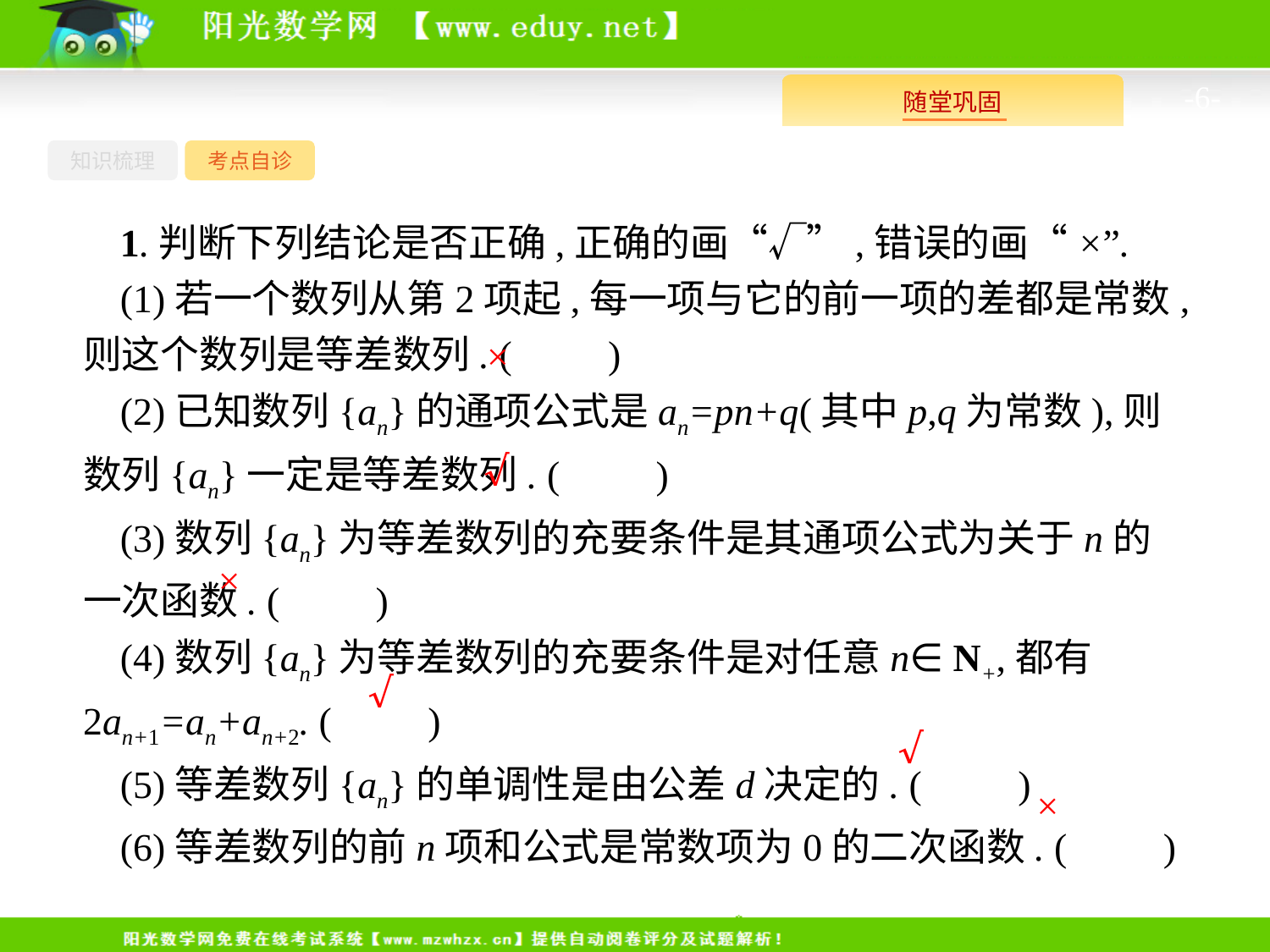

-6-
知识梳理
考点自诊
1.判断下列结论是否正确,正确的画“√”,错误的画“×”.
(1)若一个数列从第2项起,每一项与它的前一项的差都是常数,则这个数列是等差数列. (　　)
(2)已知数列{an}的通项公式是an=pn+q(其中p,q为常数),则数列{an}一定是等差数列. (　　)
(3)数列{an}为等差数列的充要条件是其通项公式为关于n的一次函数. (　　)
(4)数列{an}为等差数列的充要条件是对任意n∈ N+,都有2an+1=an+an+2. (　　)
(5)等差数列{an}的单调性是由公差d决定的. (　　)
(6)等差数列的前n项和公式是常数项为0的二次函数. (　　)
×
√
×
√
√
×